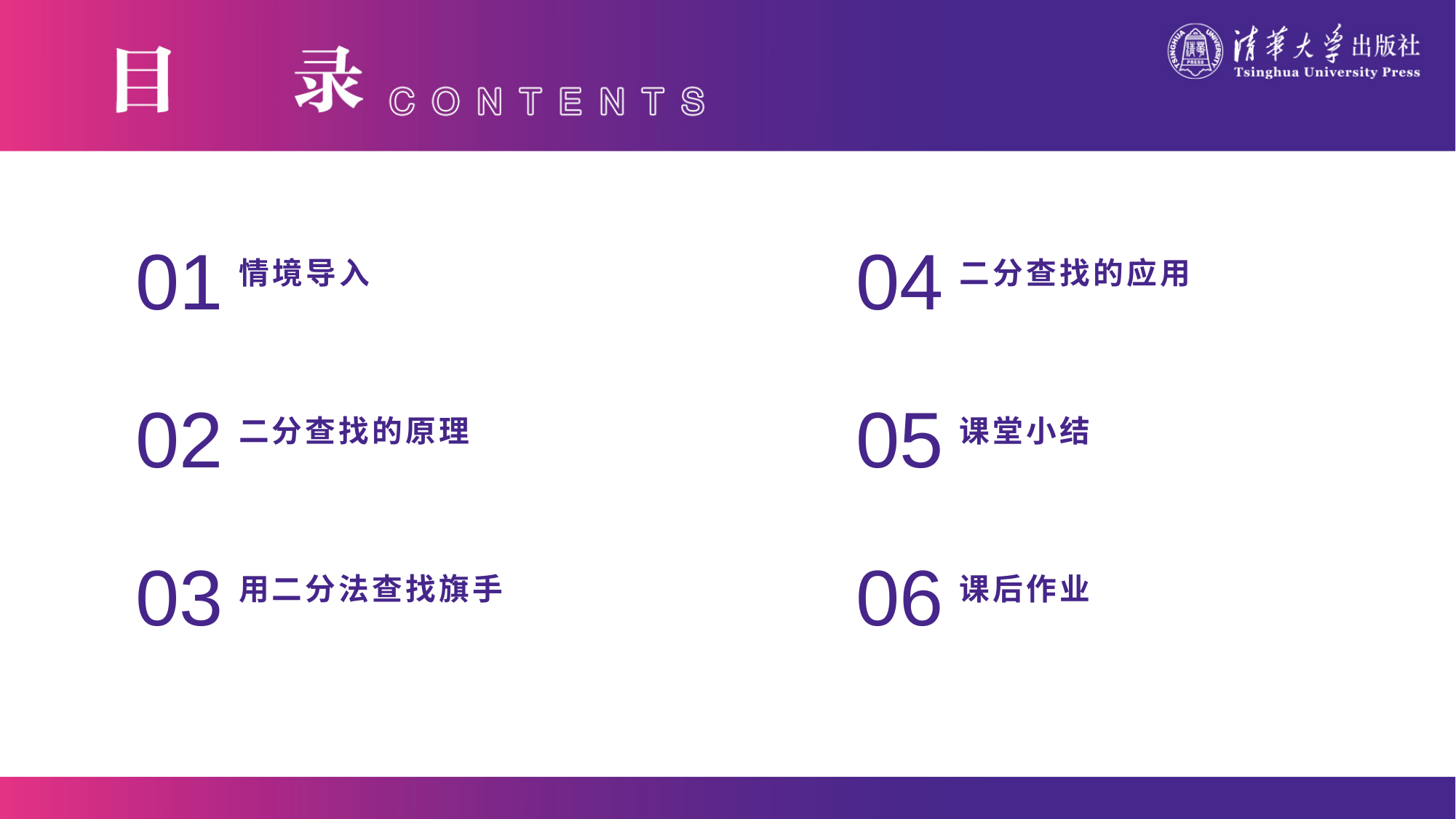

01
01
情境导入

04
二分查找的应用

02
二分查找的原理

05
课堂小结

03
用二分法查找旗手

06
课后作业